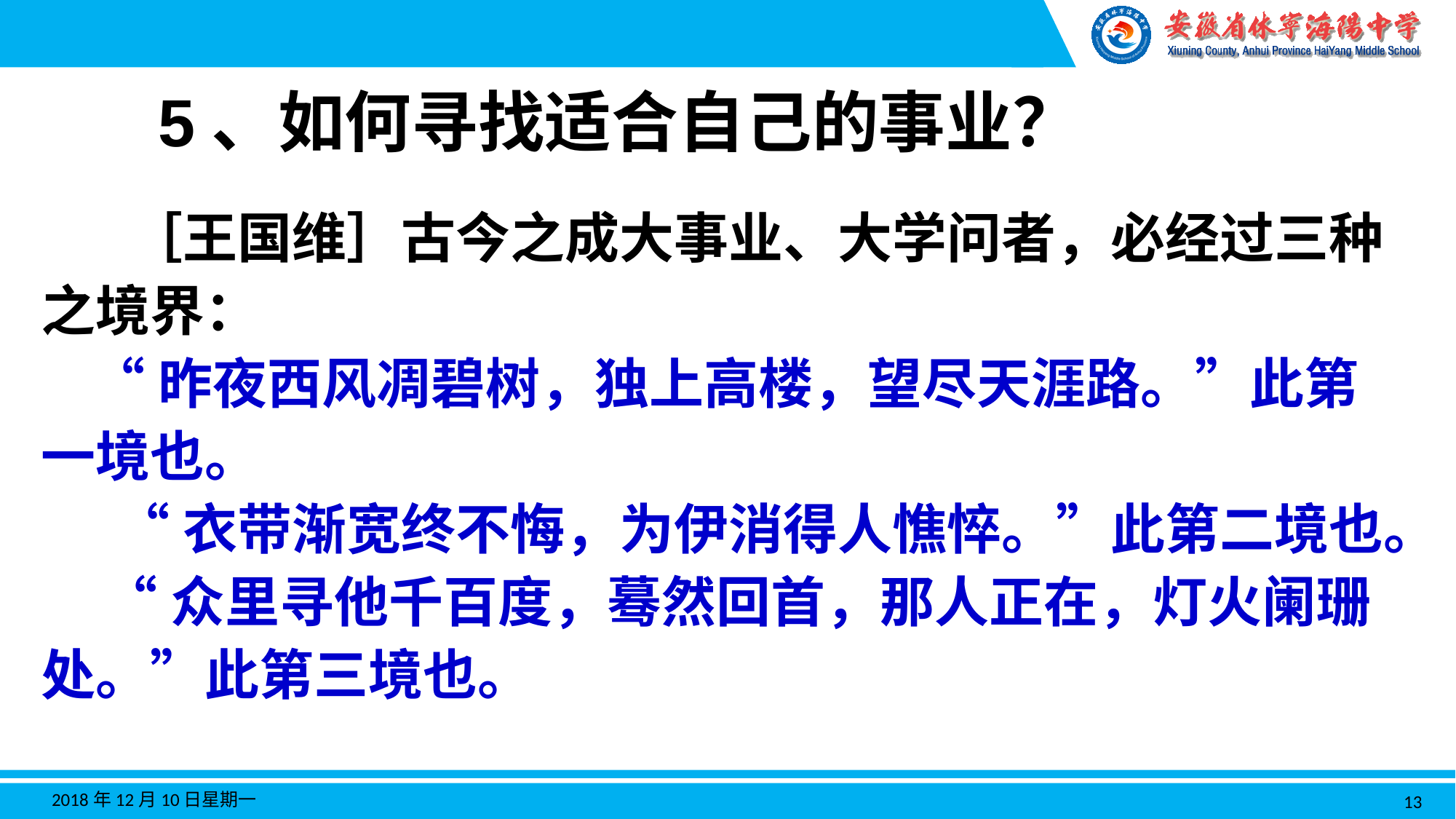

5、如何寻找适合自己的事业？
      ［王国维］古今之成大事业、大学问者，必经过三种之境界：
    “昨夜西风凋碧树，独上高楼，望尽天涯路。”此第一境也。
      “衣带渐宽终不悔，为伊消得人憔悴。”此第二境也。
     “众里寻他千百度，蓦然回首，那人正在，灯火阑珊处。”此第三境也。
2018年12月10日星期一
13